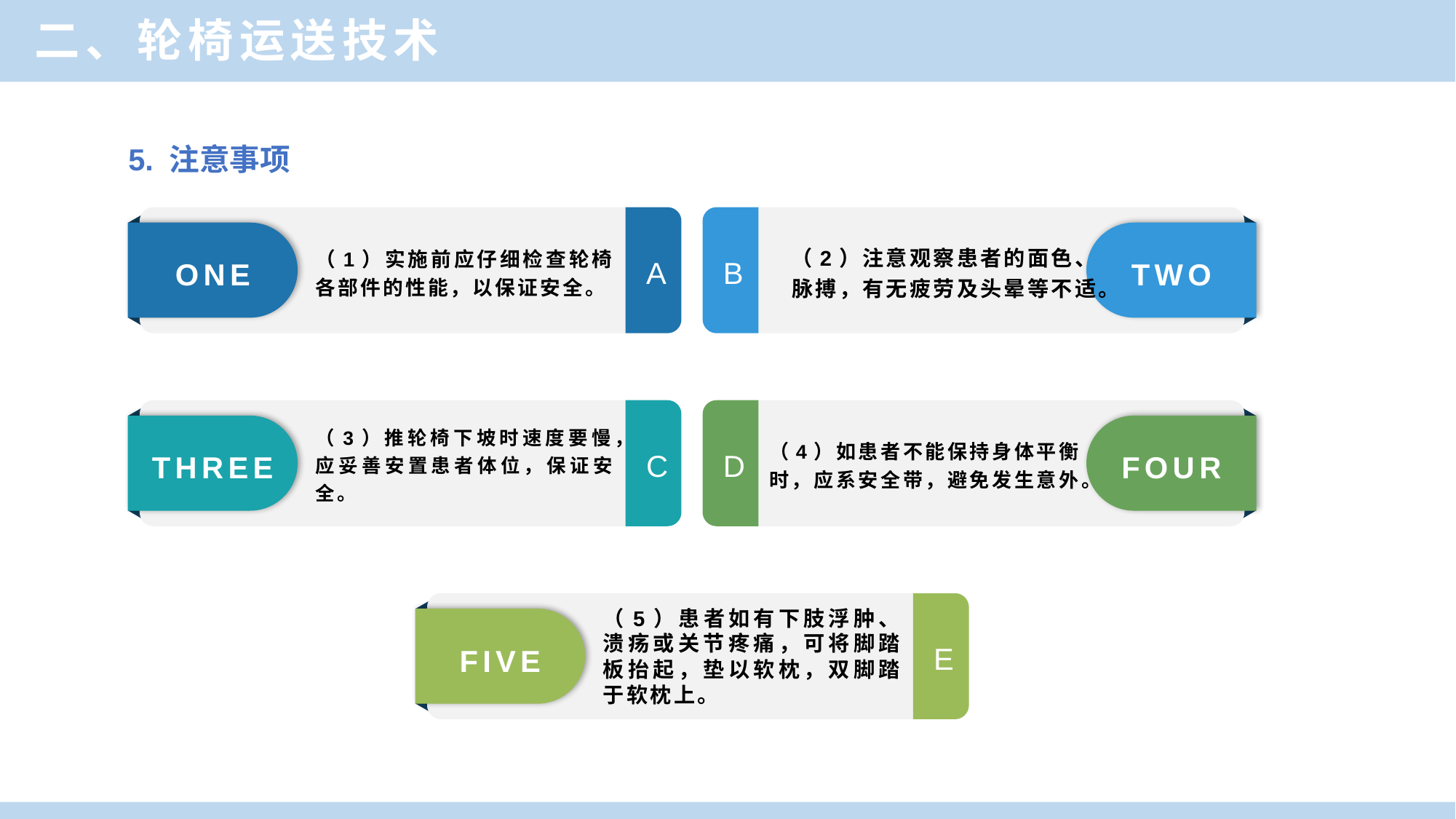

二、轮椅运送技术
5. 注意事项

（1）实施前应仔细检查轮椅各部件的性能，以保证安全。
（2）注意观察患者的面色、脉搏，有无疲劳及头晕等不适。
ONE
TWO
A
B

（3）推轮椅下坡时速度要慢，应妥善安置患者体位，保证安全。
（4）如患者不能保持身体平衡时，应系安全带，避免发生意外。

THREE
FOUR
C
D

（5）患者如有下肢浮肿、溃疡或关节疼痛，可将脚踏板抬起，垫以软枕，双脚踏于软枕上。

FIVE
E